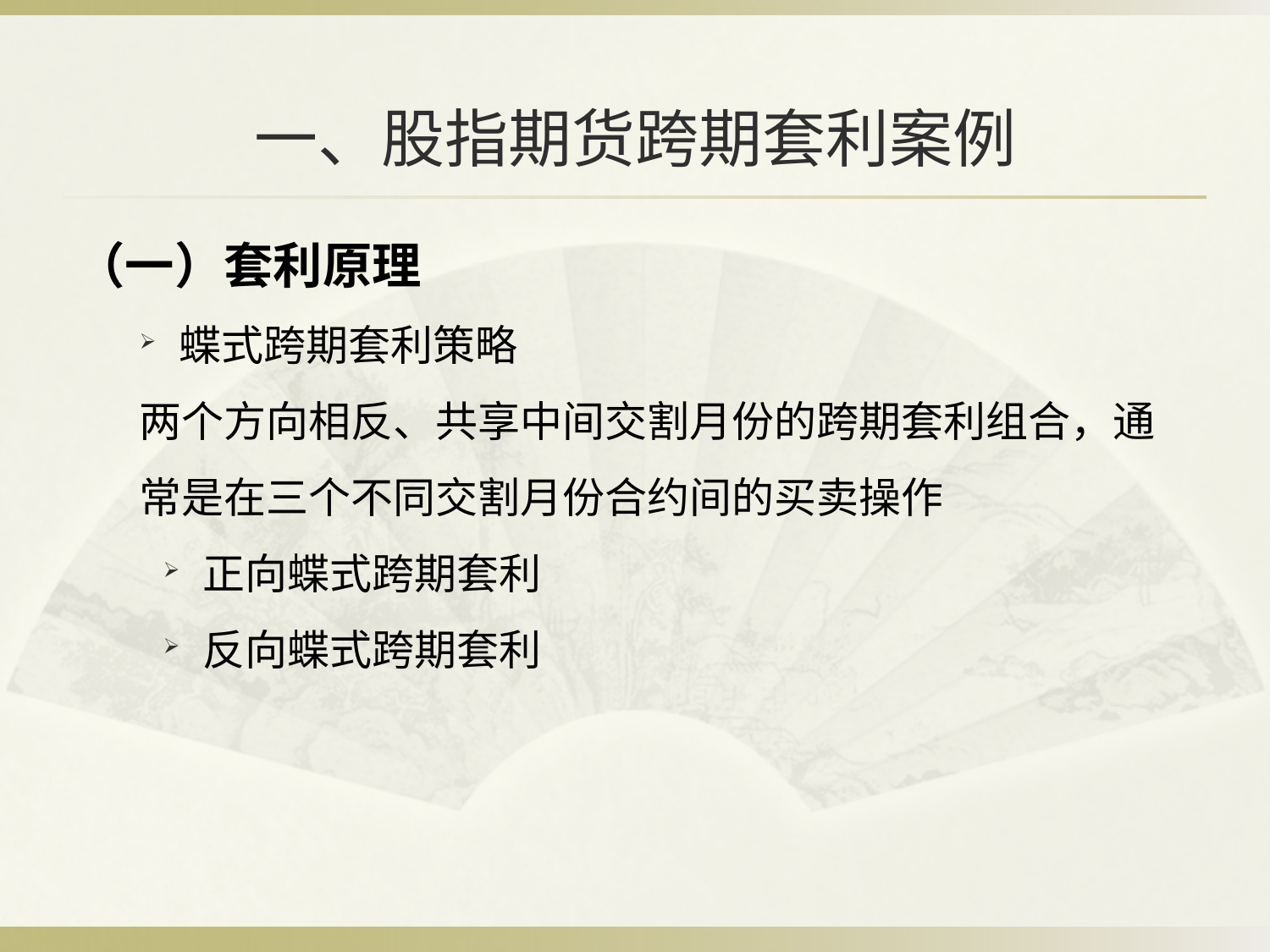

# 一、股指期货跨期套利案例
（一）套利原理
蝶式跨期套利策略
两个方向相反、共享中间交割月份的跨期套利组合，通常是在三个不同交割月份合约间的买卖操作
正向蝶式跨期套利
反向蝶式跨期套利